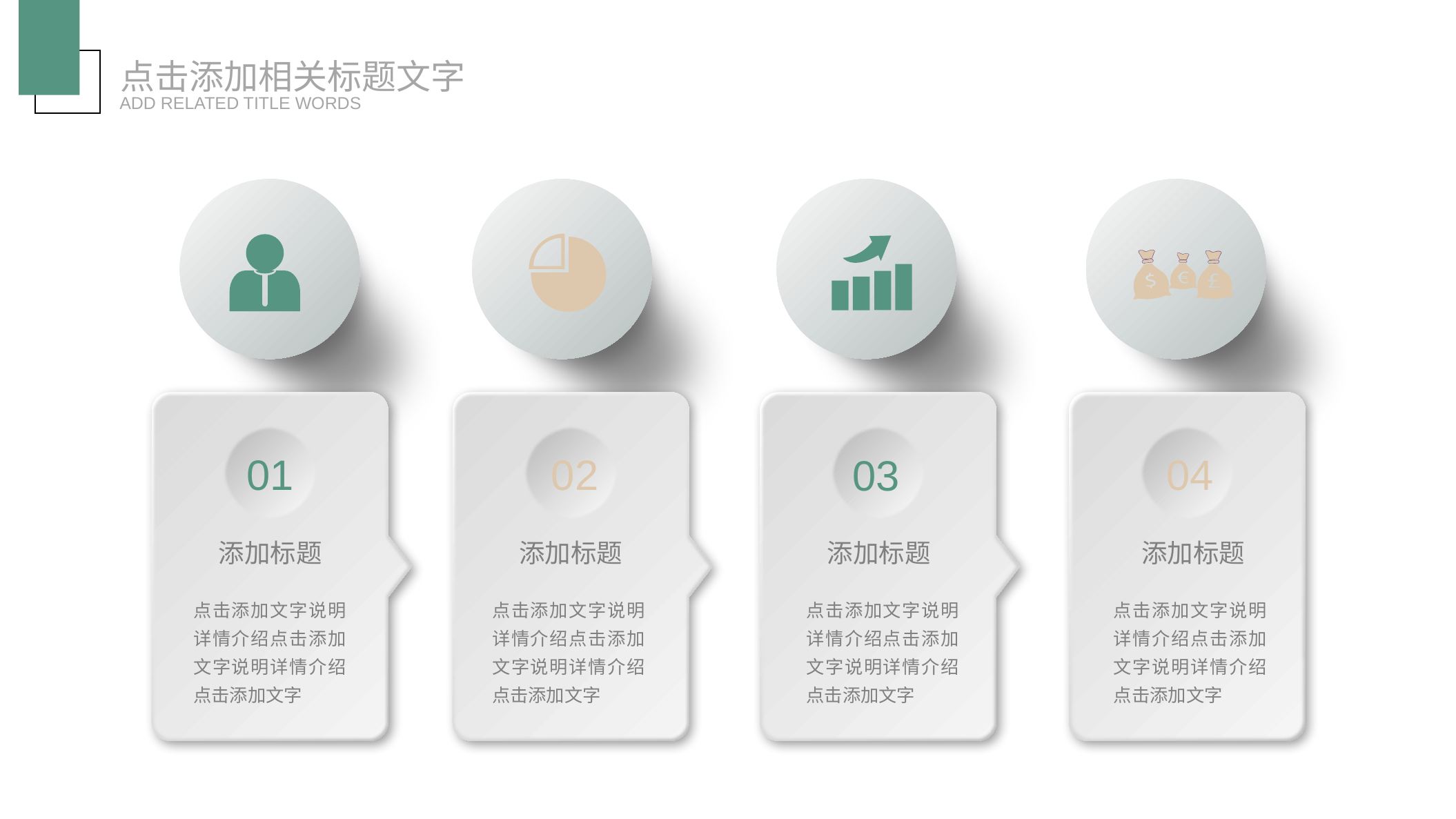

点击添加相关标题文字
ADD RELATED TITLE WORDS

01

02

03

04
添加标题
点击添加文字说明详情介绍点击添加文字说明详情介绍点击添加文字
添加标题
点击添加文字说明详情介绍点击添加文字说明详情介绍点击添加文字
添加标题
点击添加文字说明详情介绍点击添加文字说明详情介绍点击添加文字
添加标题
点击添加文字说明详情介绍点击添加文字说明详情介绍点击添加文字